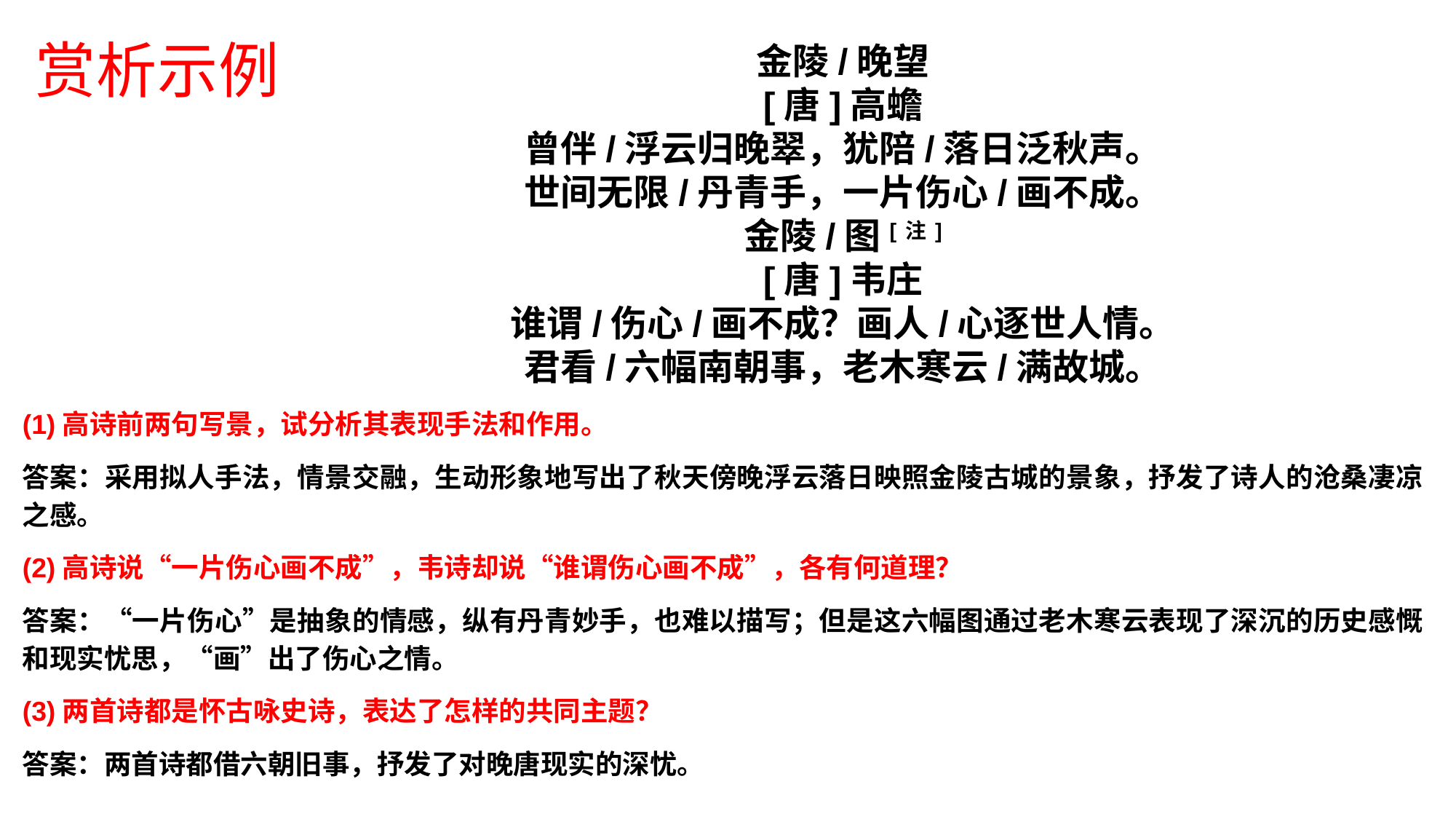

金陵/晚望
[唐]高蟾
曾伴/浮云归晚翠，犹陪/落日泛秋声。
世间无限/丹青手，一片伤心/画不成。
金陵/图[注]
[唐]韦庄
谁谓/伤心/画不成？画人/心逐世人情。
君看/六幅南朝事，老木寒云/满故城。
赏析示例
(1)高诗前两句写景，试分析其表现手法和作用。
答案：采用拟人手法，情景交融，生动形象地写出了秋天傍晚浮云落日映照金陵古城的景象，抒发了诗人的沧桑凄凉之感。
(2)高诗说“一片伤心画不成”，韦诗却说“谁谓伤心画不成”，各有何道理？
答案：“一片伤心”是抽象的情感，纵有丹青妙手，也难以描写；但是这六幅图通过老木寒云表现了深沉的历史感慨和现实忧思，“画”出了伤心之情。
(3)两首诗都是怀古咏史诗，表达了怎样的共同主题？
答案：两首诗都借六朝旧事，抒发了对晚唐现实的深忧。